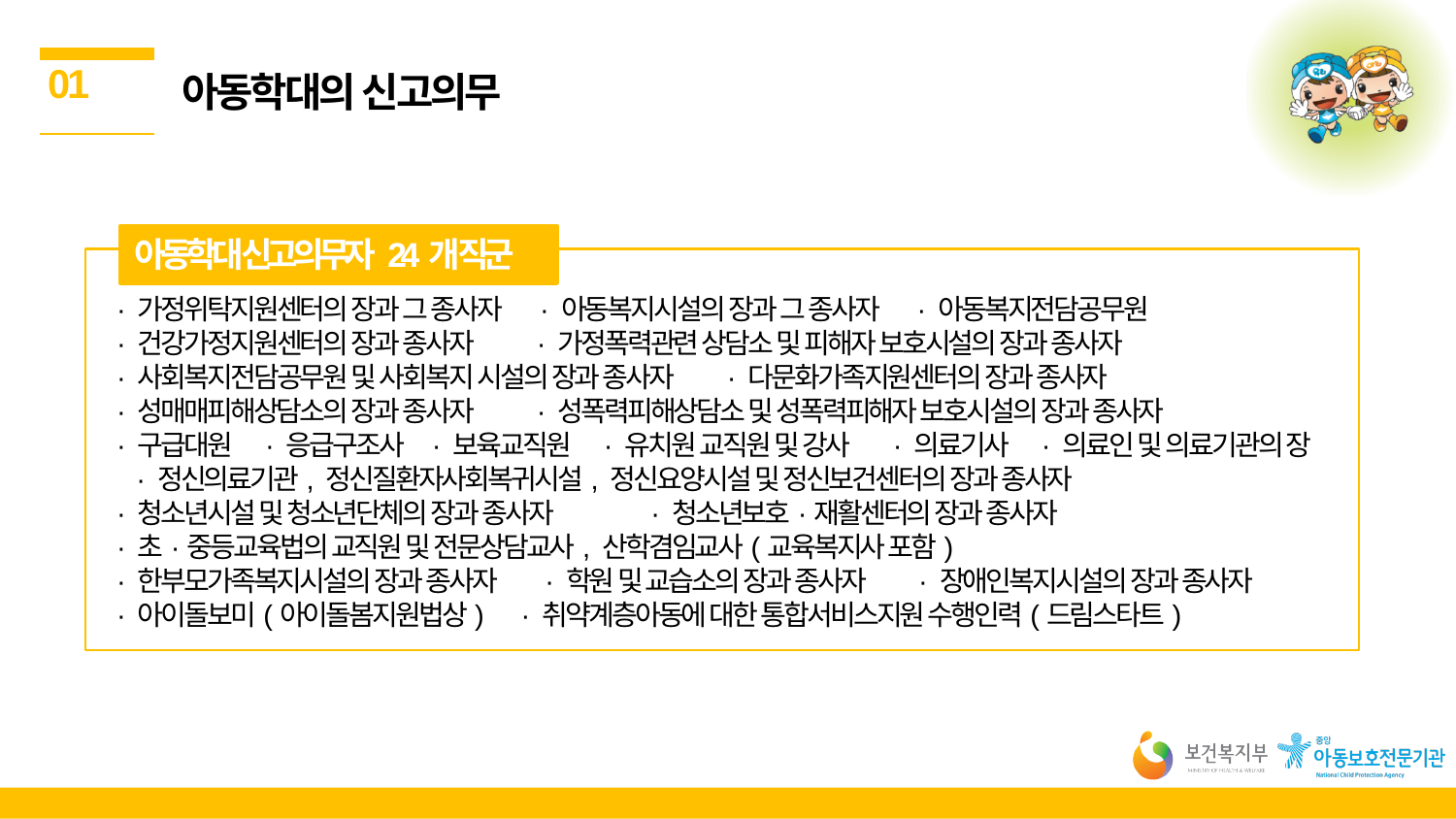

01
아동학대의 신고의무

아동학대 신고의무자 24개 직군

· 가정위탁지원센터의 장과 그 종사자      · 아동복지시설의 장과 그 종사자      · 아동복지전담공무원
· 건강가정지원센터의 장과 종사자           · 가정폭력관련 상담소 및 피해자 보호시설의 장과 종사자
· 사회복지전담공무원 및 사회복지 시설의 장과 종사자         · 다문화가족지원센터의 장과 종사자
· 성매매피해상담소의 장과 종사자           · 성폭력피해상담소 및 성폭력피해자 보호시설의 장과 종사자
· 구급대원     · 응급구조사    · 보육교직원     · 유치원 교직원 및 강사       · 의료기사     · 의료인 및 의료기관의 장       · 정신의료기관, 정신질환자사회복귀시설, 정신요양시설 및 정신보건센터의 장과 종사자
· 청소년시설 및 청소년단체의 장과 종사자                  · 청소년보호·재활센터의 장과 종사자
· 초·중등교육법의 교직원 및 전문상담교사, 산학겸임교사(교육복지사 포함)
· 한부모가족복지시설의 장과 종사자        · 학원 및 교습소의 장과 종사자         · 장애인복지시설의 장과 종사자
· 아이돌보미(아이돌봄지원법상)        · 취약계층아동에 대한 통합서비스지원 수행인력(드림스타트)